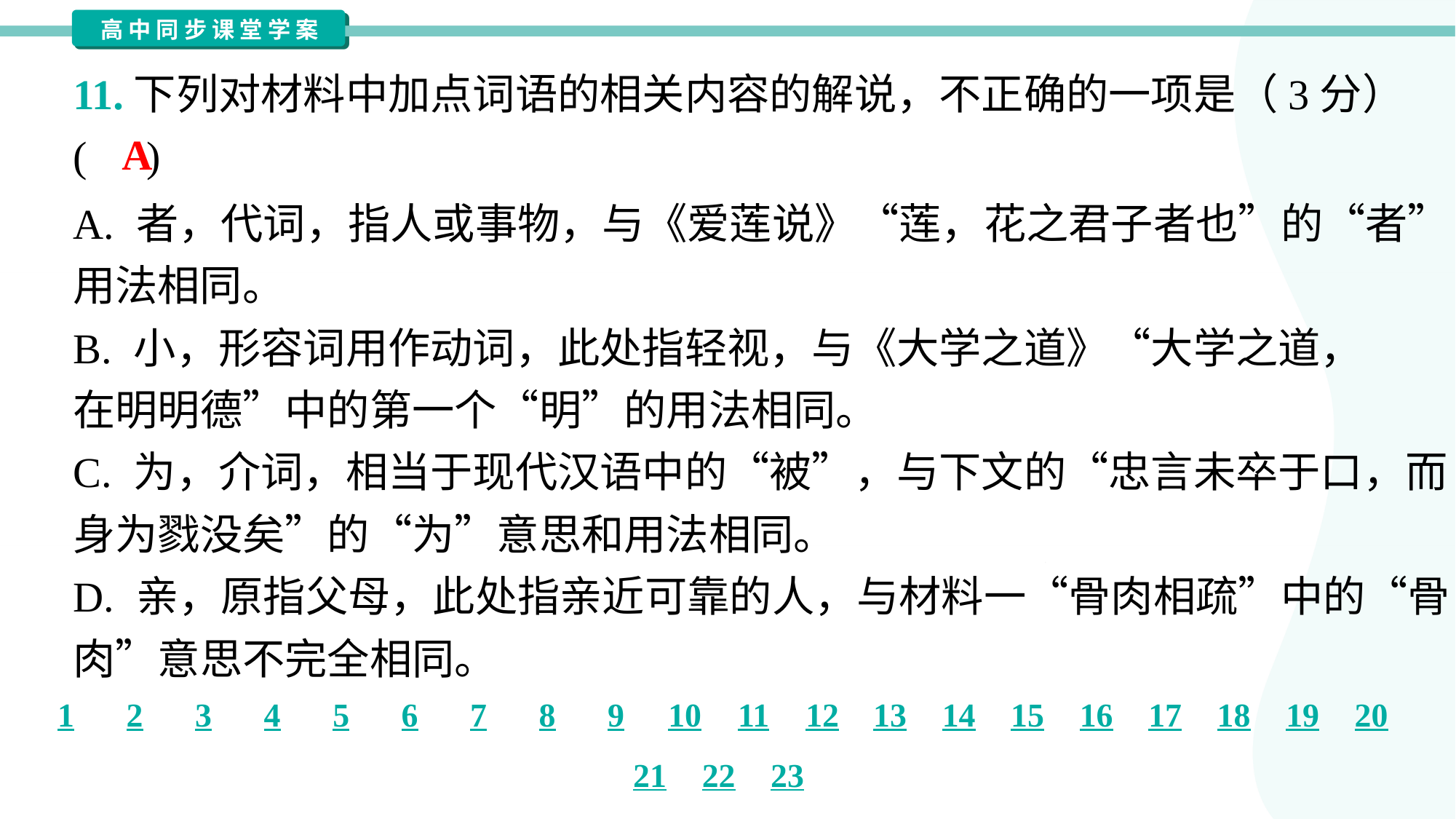

11.下列对材料中加点词语的相关内容的解说，不正确的一项是（3分）
(     )
A
A. 者，代词，指人或事物，与《爱莲说》“莲，花之君子者也”的“者”
用法相同。
B. 小，形容词用作动词，此处指轻视，与《大学之道》“大学之道，
在明明德”中的第一个“明”的用法相同。
C. 为，介词，相当于现代汉语中的“被”，与下文的“忠言未卒于口，而
身为戮没矣”的“为”意思和用法相同。
D. 亲，原指父母，此处指亲近可靠的人，与材料一“骨肉相疏”中的“骨
肉”意思不完全相同。